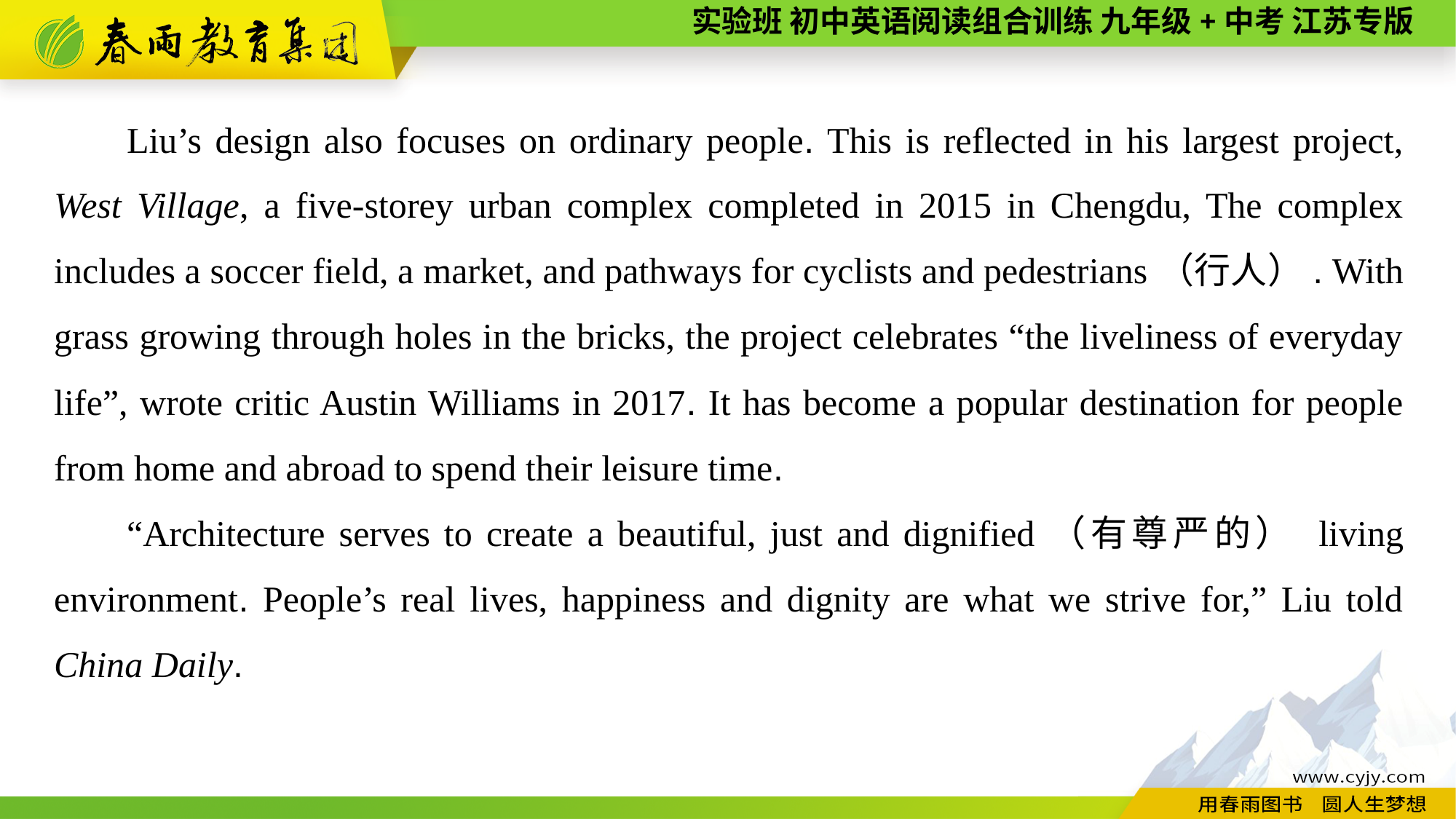

Liu’s design also focuses on ordinary people. This is reflected in his largest project, West Village, a five-storey urban complex completed in 2015 in Chengdu, The complex includes a soccer field, a market, and pathways for cyclists and pedestrians（行人）. With grass growing through holes in the bricks, the project celebrates “the liveliness of everyday life”, wrote critic Austin Williams in 2017. It has become a popular destination for people from home and abroad to spend their leisure time.
“Architecture serves to create a beautiful, just and dignified（有尊严的） living environment. People’s real lives, happiness and dignity are what we strive for,” Liu told China Daily.